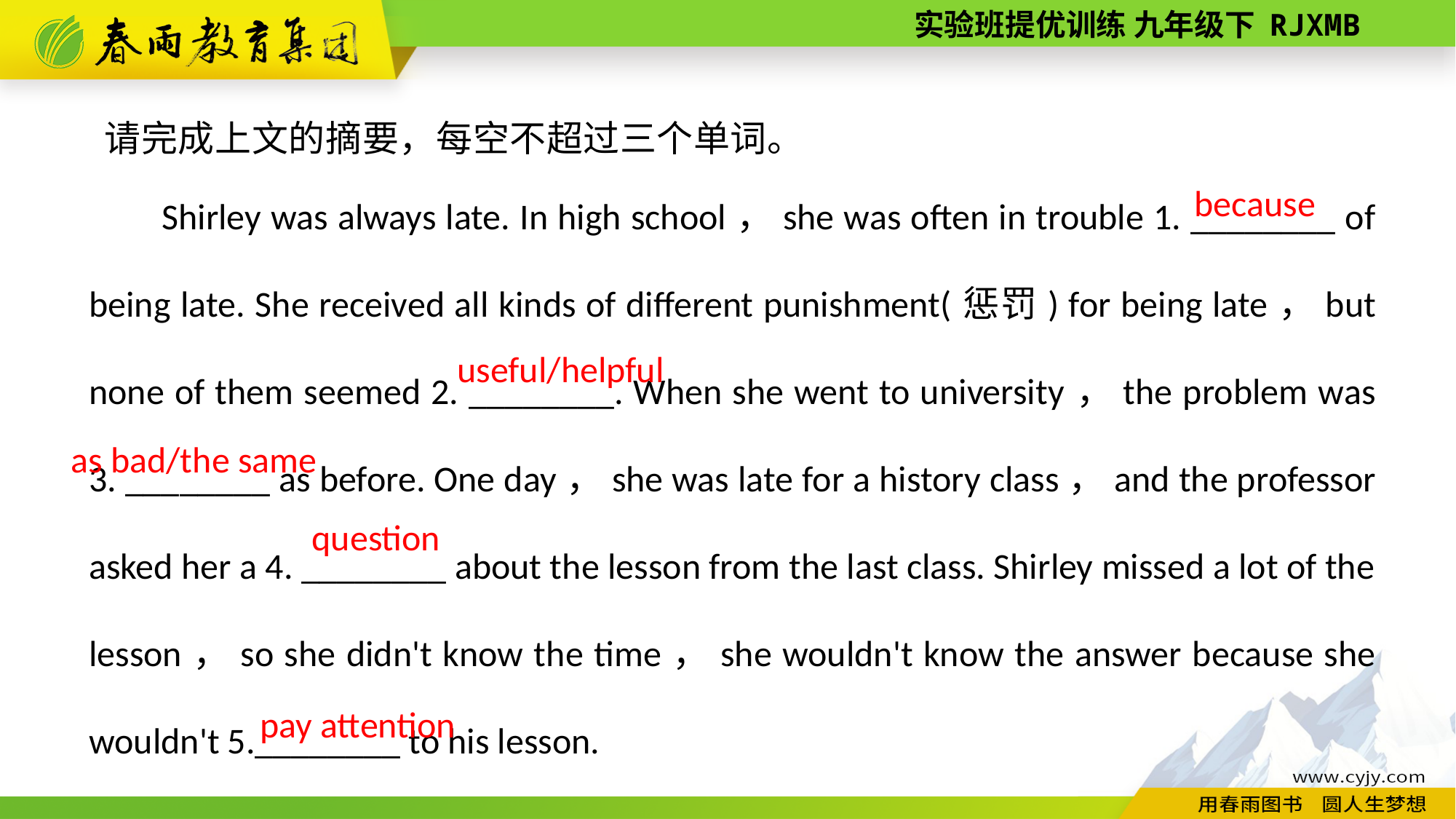

请完成上文的摘要，每空不超过三个单词。
Shirley was always late. In high school，she was often in trouble 1. ________ of being late. She received all kinds of different punishment(惩罚) for being late，but none of them seemed 2. ________. When she went to university，the problem was 3. ________ as before. One day，she was late for a history class，and the professor asked her a 4. ________ about the lesson from the last class. Shirley missed a lot of the lesson，so she didn't know the time，she wouldn't know the answer because she wouldn't 5.________ to his lesson.
because
useful/helpful
as bad/the same
question
pay attention